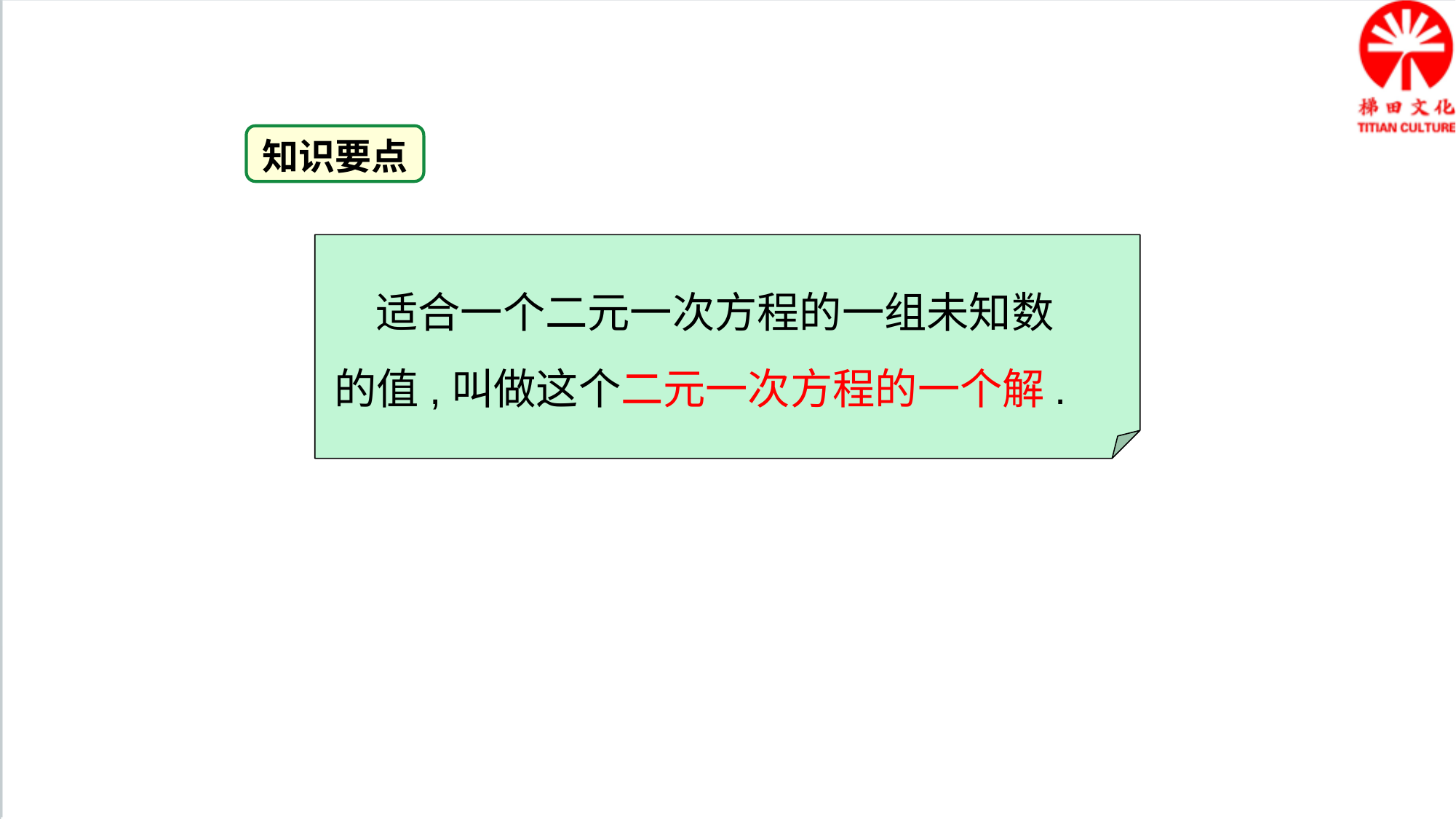

知识要点

    适合一个二元一次方程的一组未知数的值,叫做这个二元一次方程的一个解.